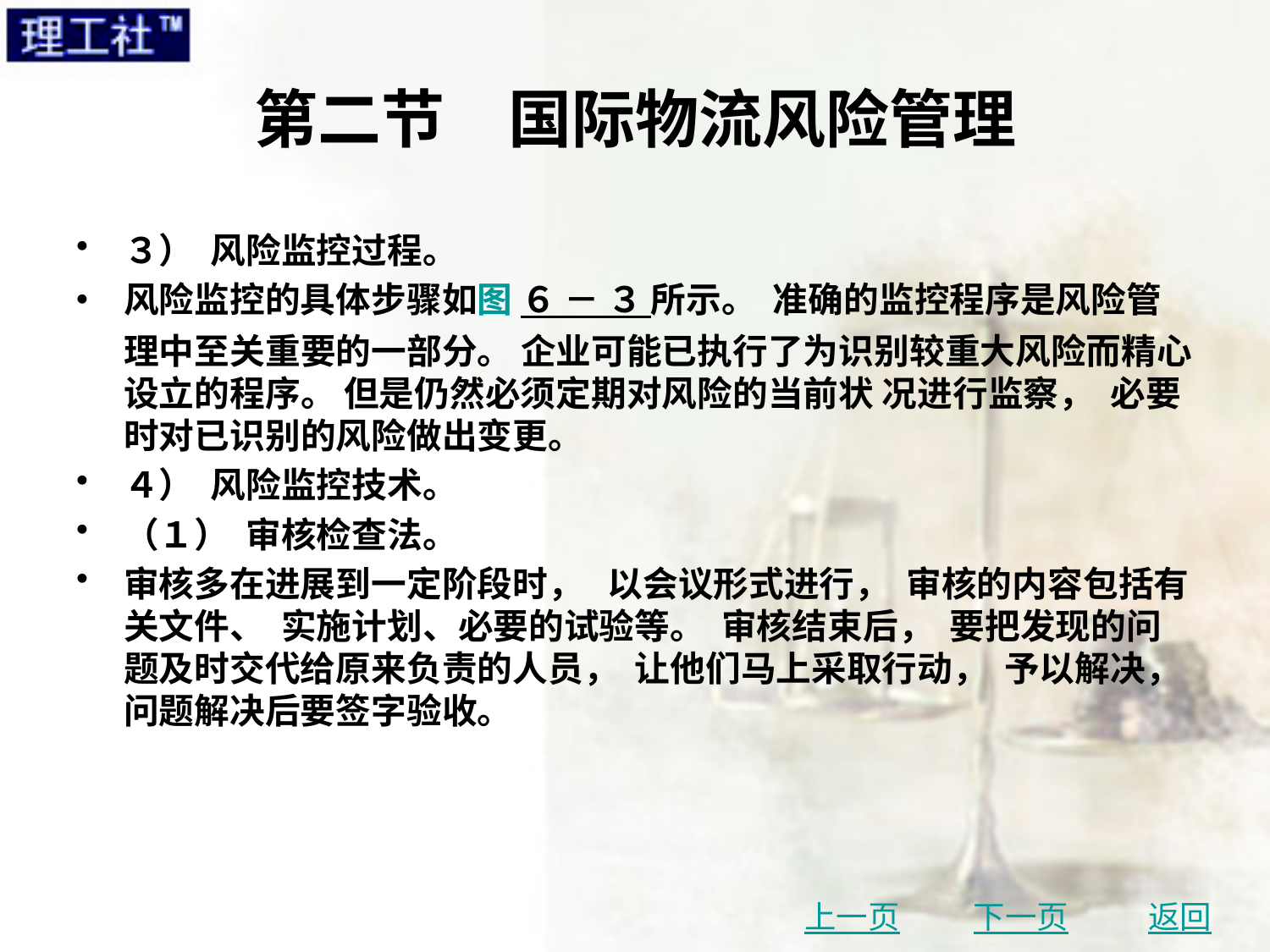

# 第二节　国际物流风险管理
３）  风险监控过程。
风险监控的具体步骤如图 ６ － ３ 所示。  准确的监控程序是风险管理中至关重要的一部分。 企业可能已执行了为识别较重大风险而精心设立的程序。 但是仍然必须定期对风险的当前状 况进行监察，  必要时对已识别的风险做出变更。
４）  风险监控技术。
（１）  审核检查法。
审核多在进展到一定阶段时，   以会议形式进行，  审核的内容包括有关文件、  实施计划、必要的试验等。  审核结束后，  要把发现的问题及时交代给原来负责的人员，  让他们马上采取行动，  予以解决，  问题解决后要签字验收。

上一页
下一页
返回